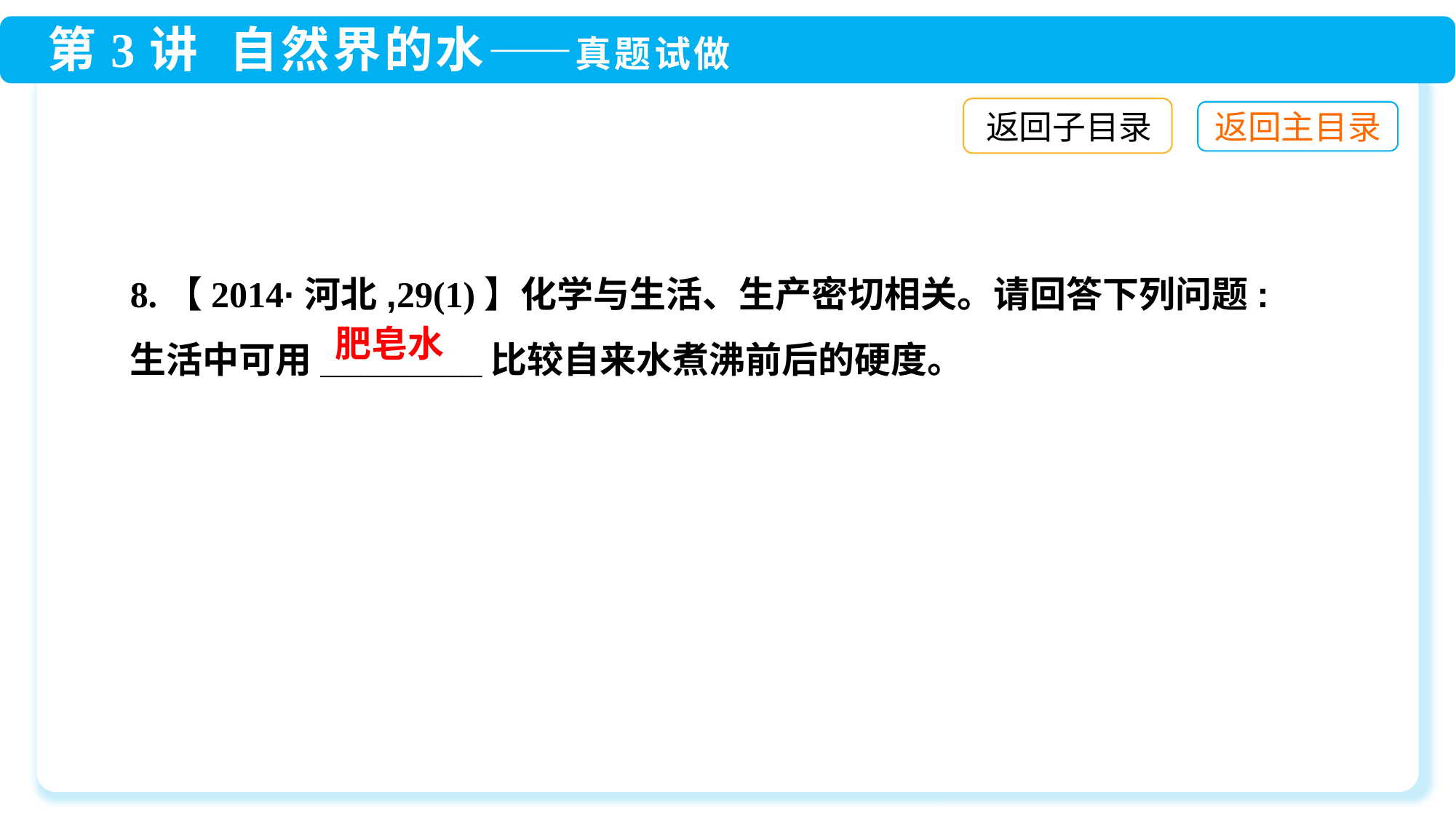

返回子目录

8.【2014·河北,29(1)】化学与生活、生产密切相关。请回答下列问题:
生活中可用________比较自来水煮沸前后的硬度。
肥皂水